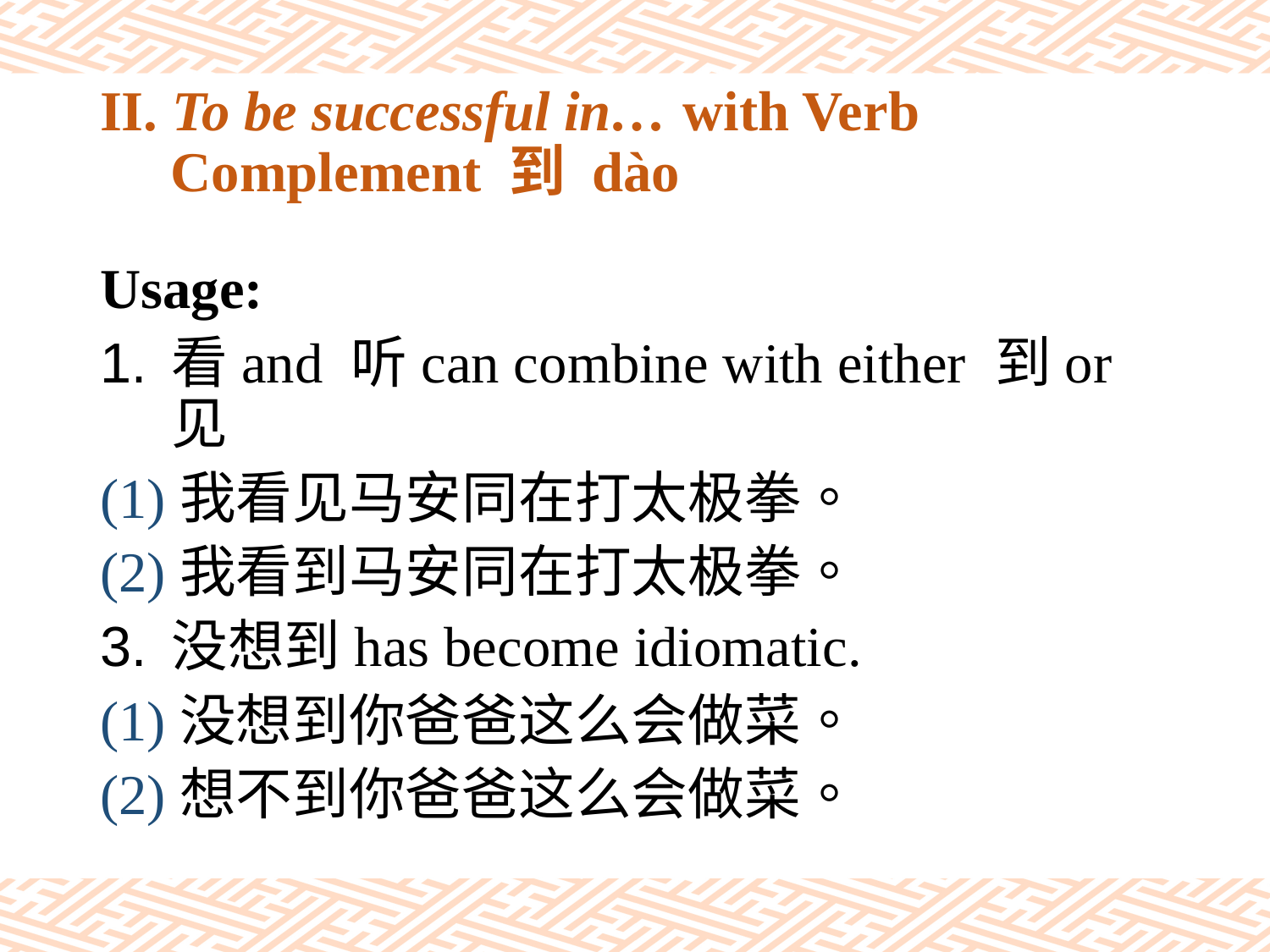

# II. To be successful in… with Verb Complement 到 dào
Usage:
看and 听can combine with either 到or 见
(1)我看见马安同在打太极拳。
(2)我看到马安同在打太极拳。
没想到has become idiomatic.
(1)没想到你爸爸这么会做菜。
(2)想不到你爸爸这么会做菜。